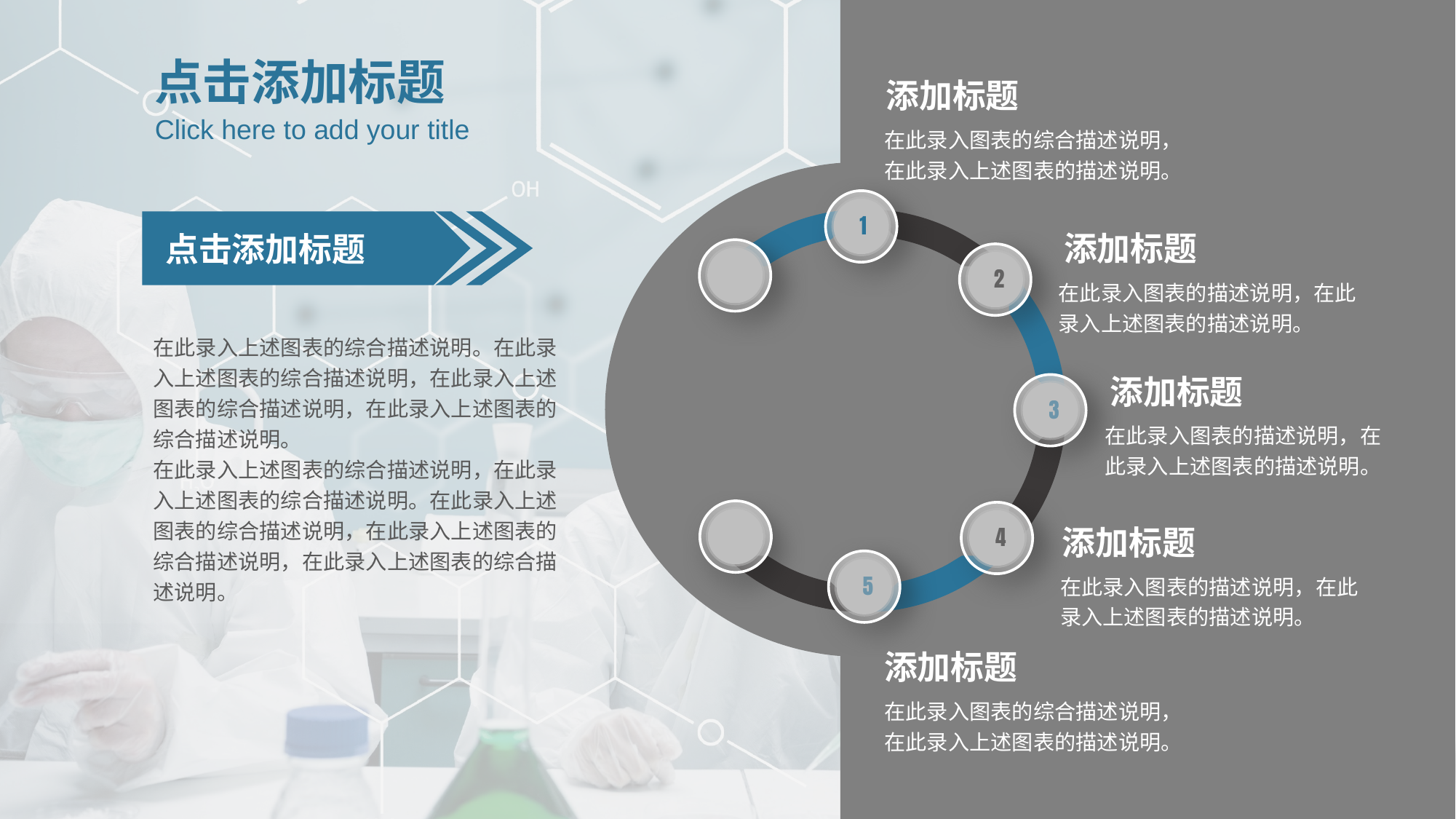

点击添加标题
添加标题
Click here to add your title
在此录入图表的综合描述说明，在此录入上述图表的描述说明。

1

添加标题
点击添加标题

2
在此录入图表的描述说明，在此录入上述图表的描述说明。

在此录入上述图表的综合描述说明。在此录入上述图表的综合描述说明，在此录入上述图表的综合描述说明，在此录入上述图表的综合描述说明。
在此录入上述图表的综合描述说明，在此录入上述图表的综合描述说明。在此录入上述图表的综合描述说明，在此录入上述图表的综合描述说明，在此录入上述图表的综合描述说明。
添加标题

3
在此录入图表的描述说明，在此录入上述图表的描述说明。

4

添加标题

5

在此录入图表的描述说明，在此录入上述图表的描述说明。
添加标题
在此录入图表的综合描述说明，在此录入上述图表的描述说明。